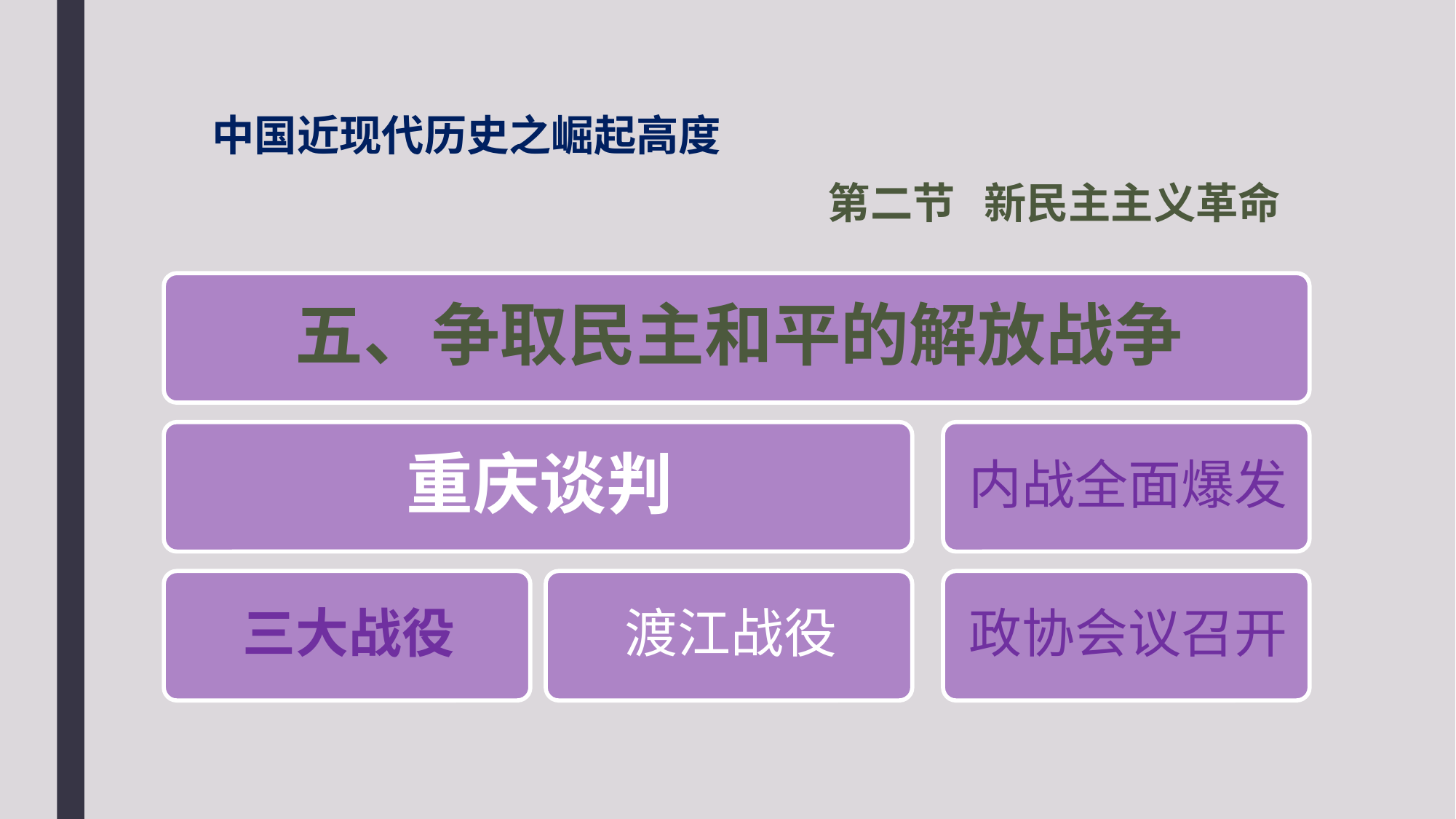

# 中国近现代历史之崛起高度
第二节   新民主主义革命
五、争取民主和平的解放战争
重庆谈判
三大战役
渡江战役
内战全面爆发
政协会议召开